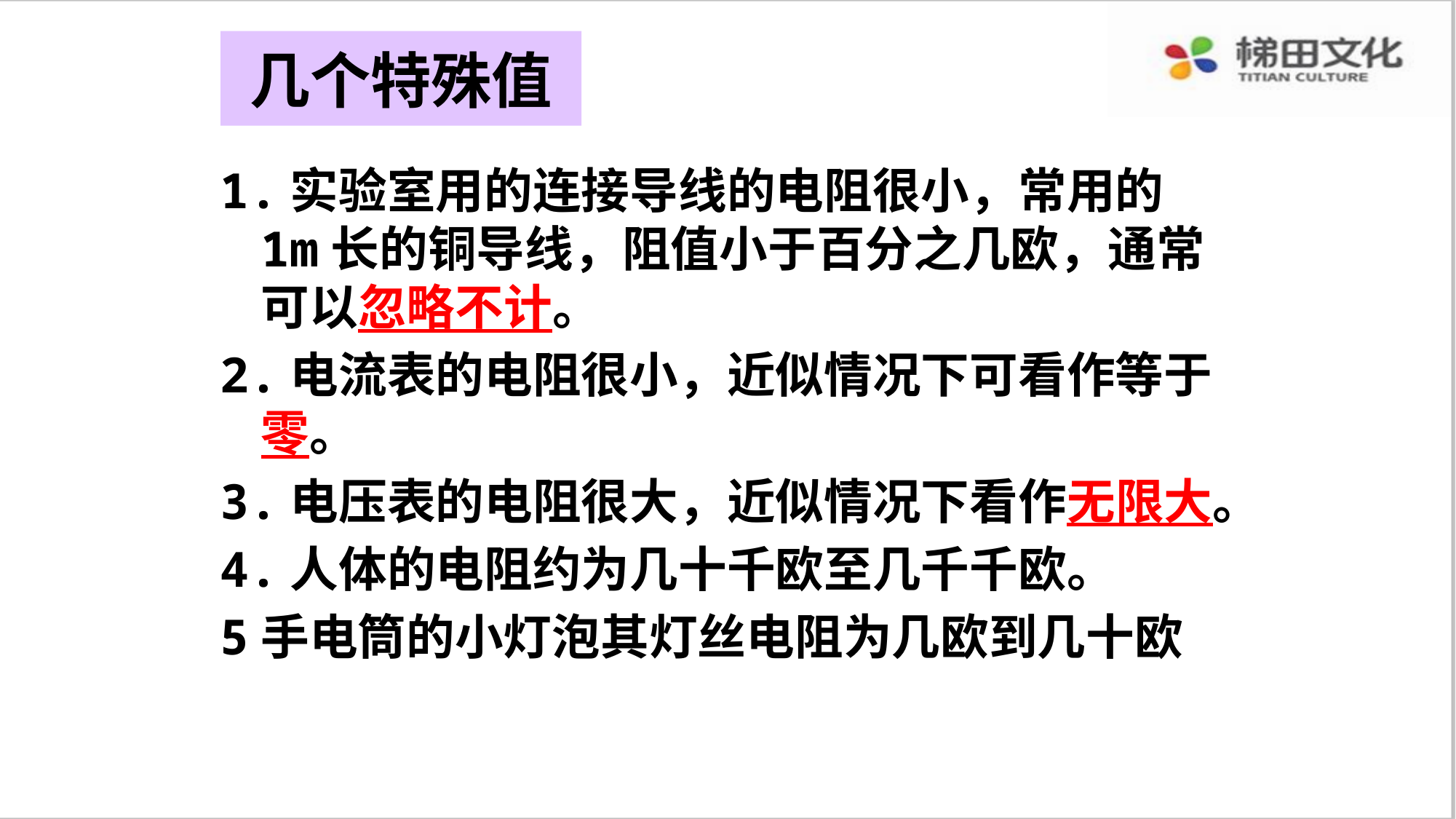

# 几个特殊值
1.实验室用的连接导线的电阻很小，常用的1m长的铜导线，阻值小于百分之几欧，通常可以忽略不计。
2.电流表的电阻很小，近似情况下可看作等于零。
3.电压表的电阻很大，近似情况下看作无限大。
4.人体的电阻约为几十千欧至几千千欧。
5手电筒的小灯泡其灯丝电阻为几欧到几十欧